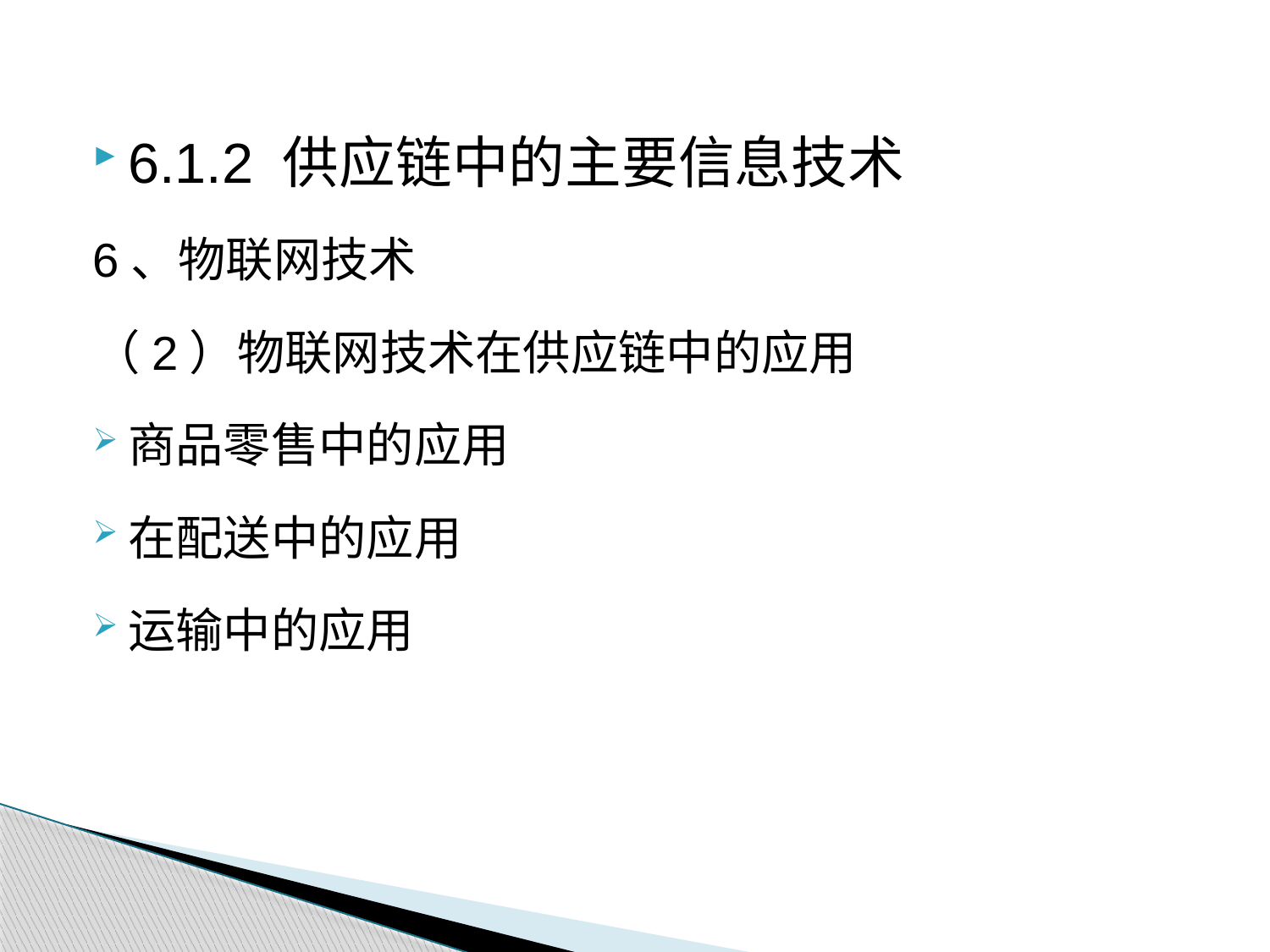

6.1.2 供应链中的主要信息技术
6、物联网技术
（2）物联网技术在供应链中的应用
商品零售中的应用
在配送中的应用
运输中的应用